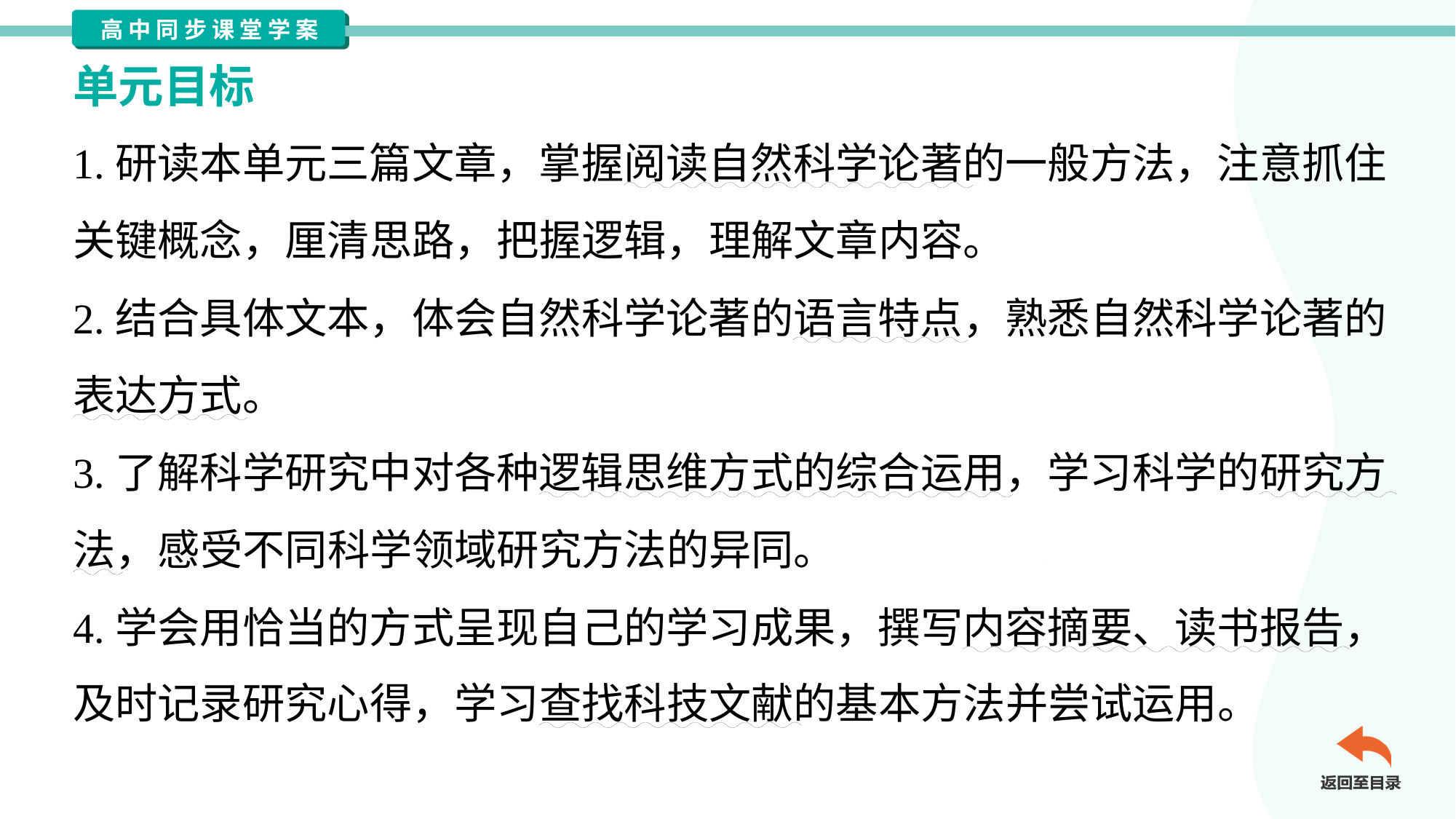

单元目标
1.研读本单元三篇文章，掌握阅读自然科学论著的一般方法，注意抓住
关键概念，厘清思路，把握逻辑，理解文章内容。
2.结合具体文本，体会自然科学论著的语言特点，熟悉自然科学论著的
表达方式。
3.了解科学研究中对各种逻辑思维方式的综合运用，学习科学的研究方
法，感受不同科学领域研究方法的异同。
4.学会用恰当的方式呈现自己的学习成果，撰写内容摘要、读书报告，
及时记录研究心得，学习查找科技文献的基本方法并尝试运用。